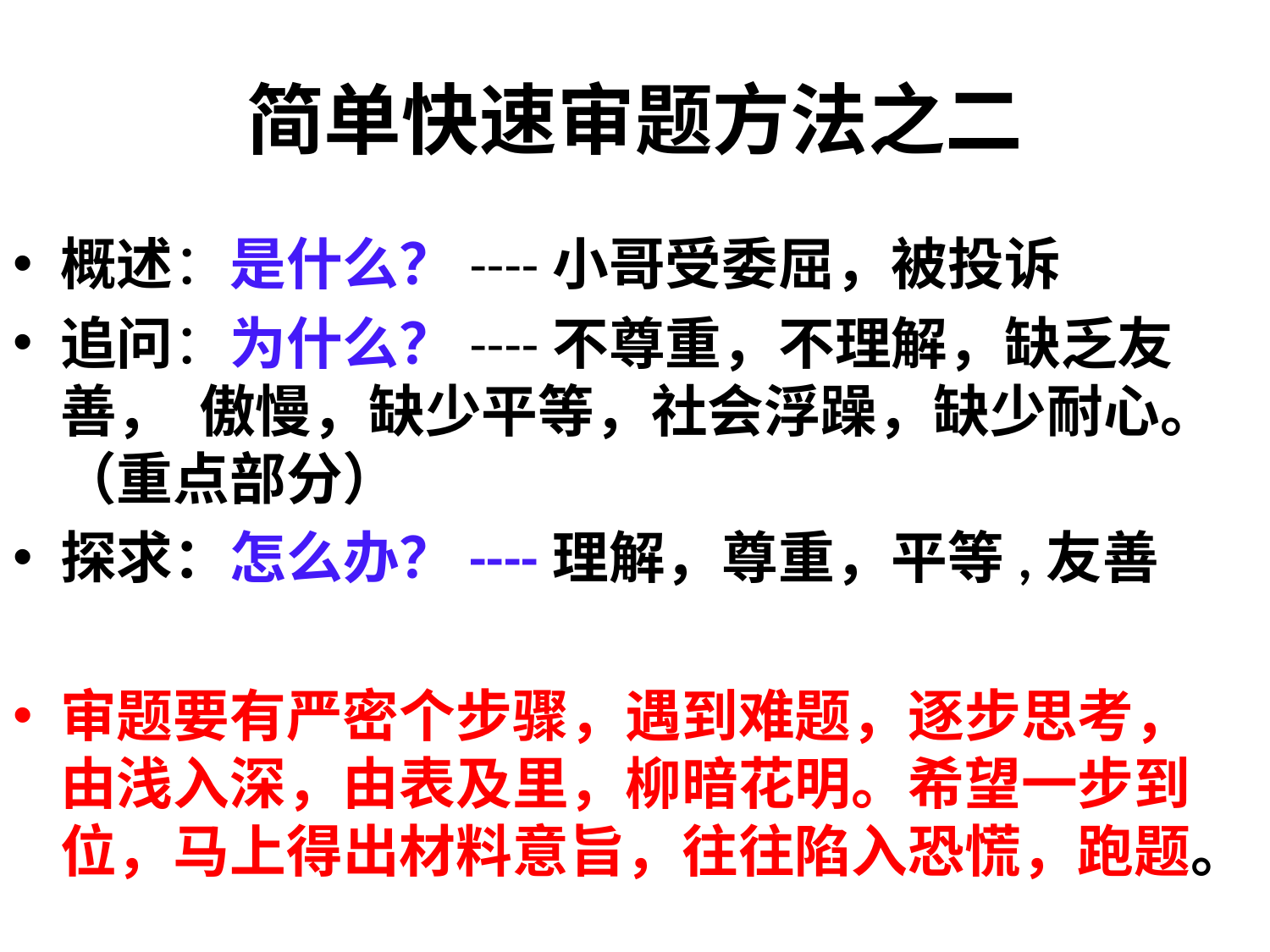

# 简单快速审题方法之二
概述：是什么？----小哥受委屈，被投诉
追问：为什么？----不尊重，不理解，缺乏友善，  傲慢，缺少平等，社会浮躁，缺少耐心。（重点部分）
探求：怎么办？----理解，尊重，平等,友善

审题要有严密个步骤，遇到难题，逐步思考，由浅入深，由表及里，柳暗花明。希望一步到位，马上得出材料意旨，往往陷入恐慌，跑题。